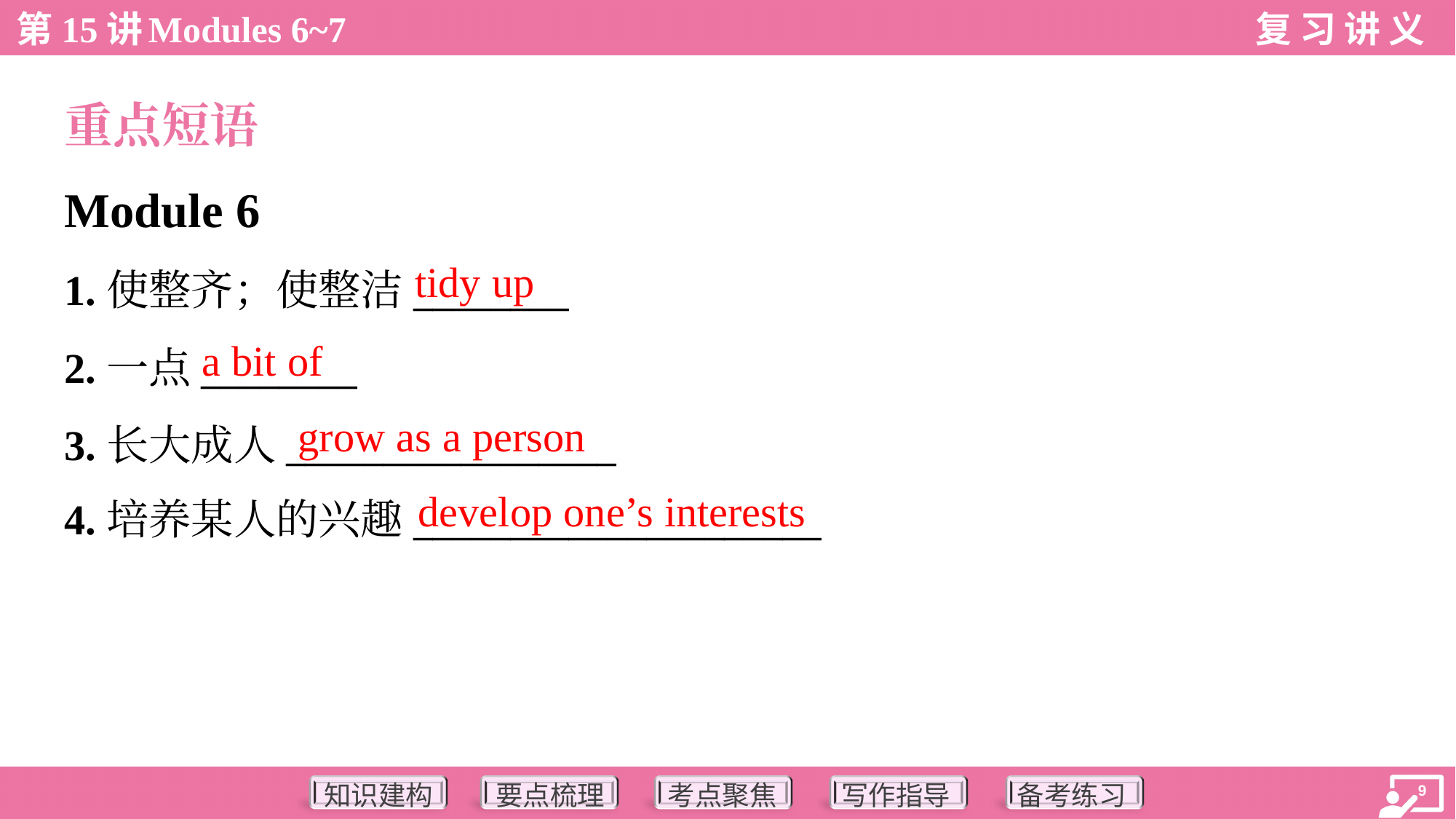

重点短语
Module 6
tidy up
1.使整齐；使整洁________
2.一点________
3.长大成人_________________
4.培养某人的兴趣_____________________
a bit of
grow as a person
develop one’s interests